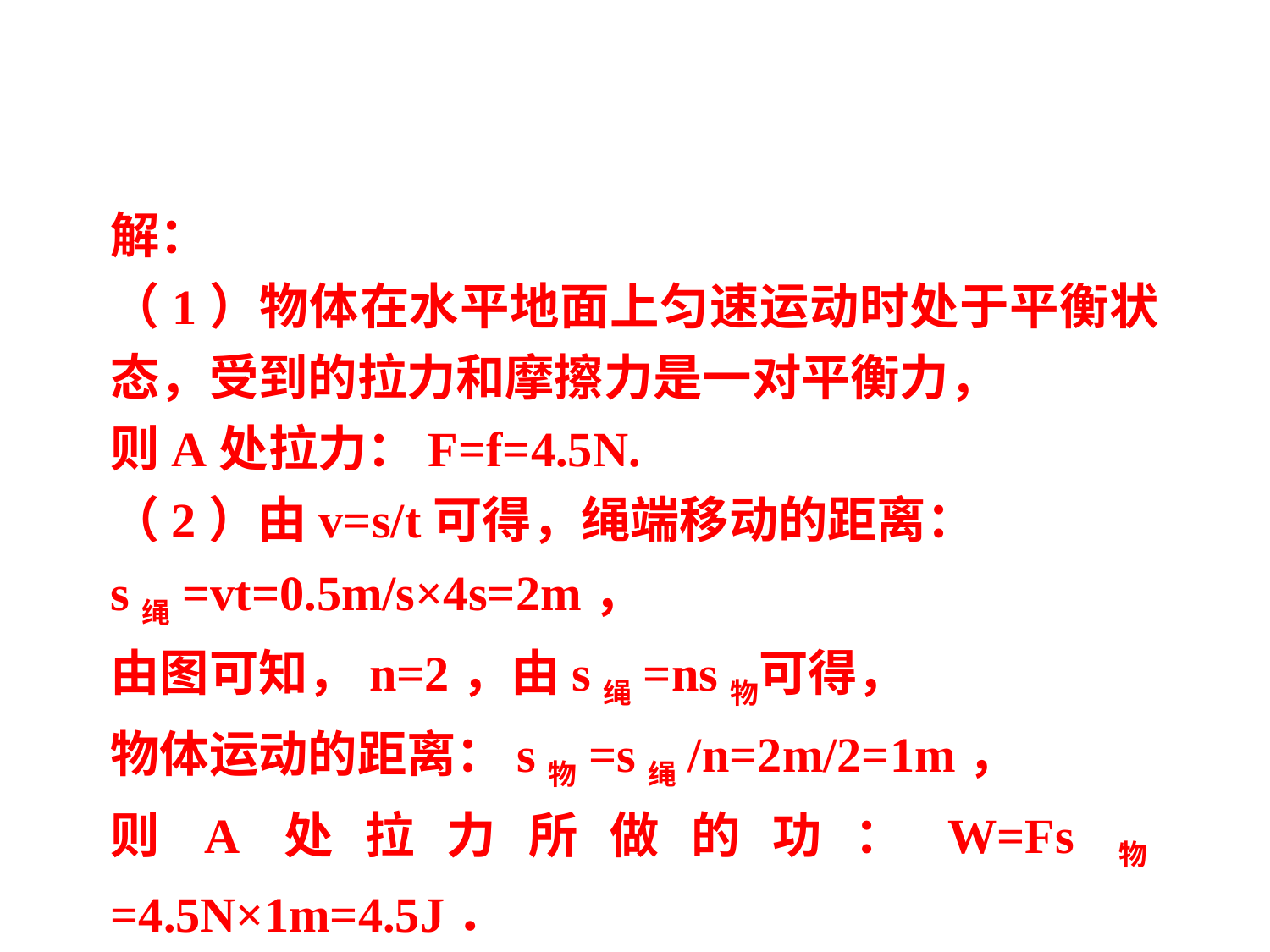

解：
（1）物体在水平地面上匀速运动时处于平衡状态，受到的拉力和摩擦力是一对平衡力，
则A处拉力：F=f=4.5N.
（2）由v=s/t可得，绳端移动的距离：
s绳=vt=0.5m/s×4s=2m，
由图可知，n=2，由s绳=ns物可得，
物体运动的距离：s物=s绳/n=2m/2=1m，
则A处拉力所做的功：W=Fs物=4.5N×1m=4.5J．